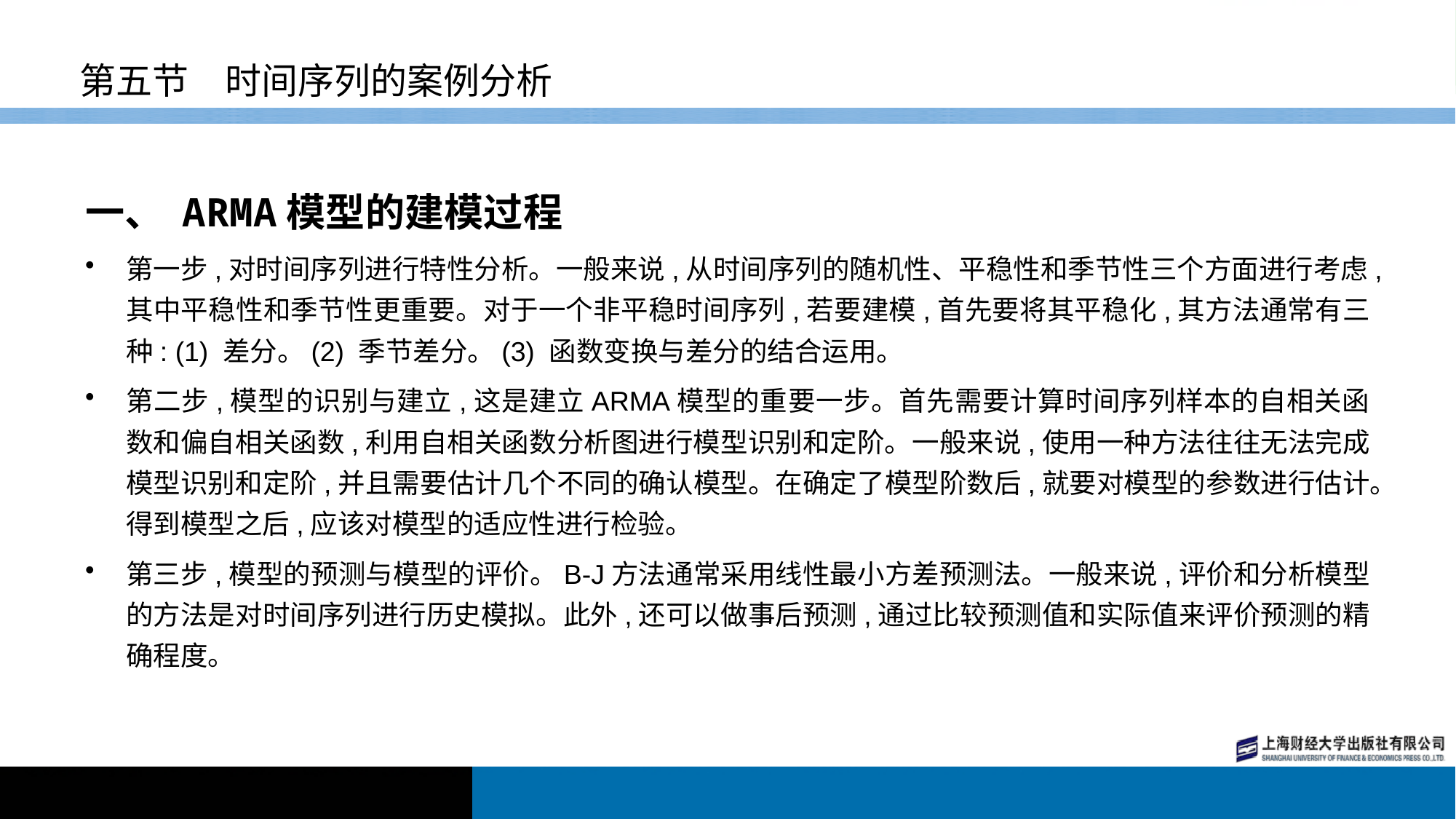

# 第五节　时间序列的案例分析
一、 ARMA模型的建模过程
第一步,对时间序列进行特性分析。一般来说,从时间序列的随机性、平稳性和季节性三个方面进行考虑,其中平稳性和季节性更重要。对于一个非平稳时间序列,若要建模,首先要将其平稳化,其方法通常有三种: (1) 差分。(2) 季节差分。(3) 函数变换与差分的结合运用。
第二步,模型的识别与建立,这是建立ARMA模型的重要一步。首先需要计算时间序列样本的自相关函数和偏自相关函数,利用自相关函数分析图进行模型识别和定阶。一般来说,使用一种方法往往无法完成模型识别和定阶,并且需要估计几个不同的确认模型。在确定了模型阶数后,就要对模型的参数进行估计。得到模型之后,应该对模型的适应性进行检验。
第三步,模型的预测与模型的评价。B-J方法通常采用线性最小方差预测法。一般来说,评价和分析模型的方法是对时间序列进行历史模拟。此外,还可以做事后预测,通过比较预测值和实际值来评价预测的精确程度。
17